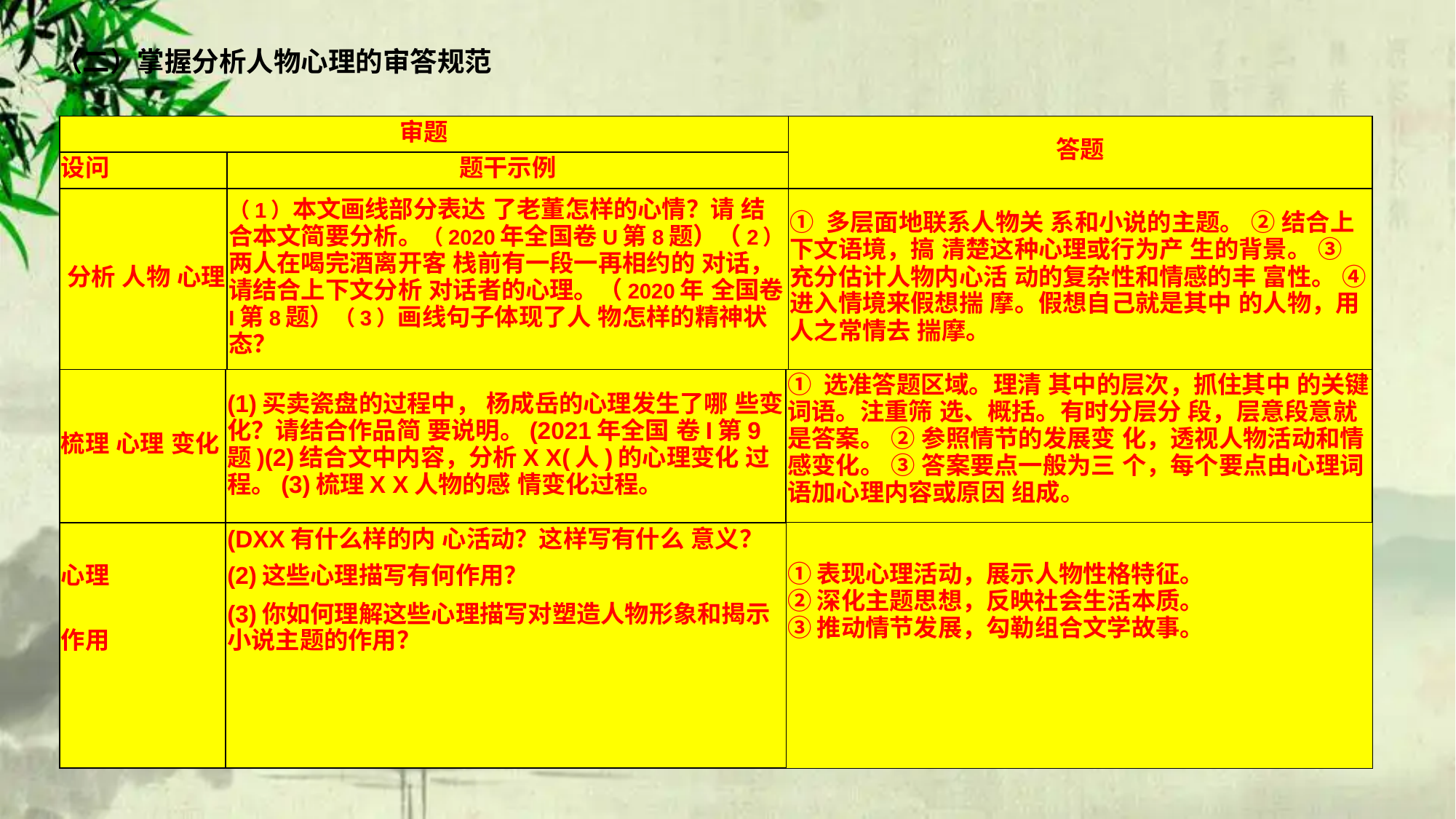

（二）掌握分析人物心理的审答规范

| 审题 |  | 答题 |
| --- | --- | --- |
| 设问 | 题干示例 |  |
| 分析 人物 心理 | （1）本文画线部分表达 了老董怎样的心情？请 结合本文简要分析。（2020年全国卷U第8题）（2）两人在喝完酒离开客 栈前有一段一再相约的 对话，请结合上下文分析 对话者的心理。（2020年 全国卷I第8题）（3）画线句子体现了人 物怎样的精神状态？ | ① 多层面地联系人物关 系和小说的主题。 ② 结合上下文语境，搞 清楚这种心理或行为产 生的背景。 ③ 充分估计人物内心活 动的复杂性和情感的丰 富性。 ④ 进入情境来假想揣 摩。假想自己就是其中 的人物，用人之常情去 揣摩。 |
| 梳理 心理 变化 | (1)买卖瓷盘的过程中， 杨成岳的心理发生了哪 些变化？请结合作品简 要说明。(2021年全国 卷I第9题)(2)结合文中内容，分析X X(人)的心理变化 过程。(3)梳理X X人物的感 情变化过程。 | ① 选准答题区域。理清 其中的层次，抓住其中 的关键词语。注重筛 选、概括。有时分层分 段，层意段意就是答案。 ② 参照情节的发展变 化，透视人物活动和情 感变化。 ③ 答案要点一般为三 个，每个要点由心理词 语加心理内容或原因 组成。 |
| --- | --- | --- |
|  | (DXX有什么样的内 心活动？这样写有什么 意义？ | ①表现心理活动，展示人物性格特征。 ②深化主题思想，反映社会生活本质。 ③推动情节发展，勾勒组合文学故事。 |
| 心理 | (2)这些心理描写有何作用？ |  |
| 作用 | (3)你如何理解这些心理描写对塑造人物形象和揭示小说主题的作用？ |  |
|  |  |  |
|  |  |  |
|  |  |  |